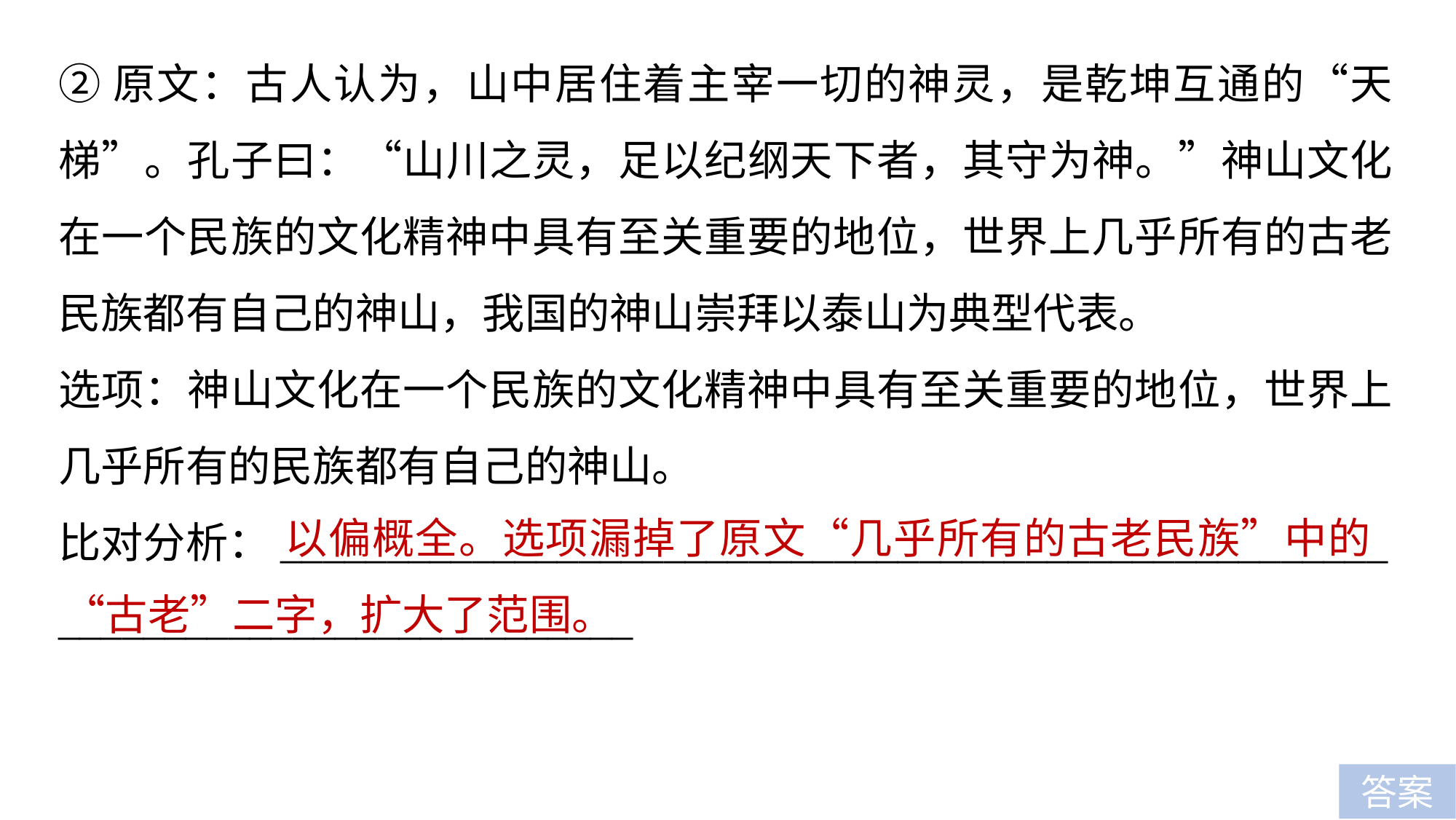

②原文：古人认为，山中居住着主宰一切的神灵，是乾坤互通的“天梯”。孔子曰：“山川之灵，足以纪纲天下者，其守为神。”神山文化在一个民族的文化精神中具有至关重要的地位，世界上几乎所有的古老民族都有自己的神山，我国的神山崇拜以泰山为典型代表。
选项：神山文化在一个民族的文化精神中具有至关重要的地位，世界上几乎所有的民族都有自己的神山。
比对分析：____________________________________________________
___________________________
                    以偏概全。选项漏掉了原文“几乎所有的古老民族”中的“古老”二字，扩大了范围。
答案